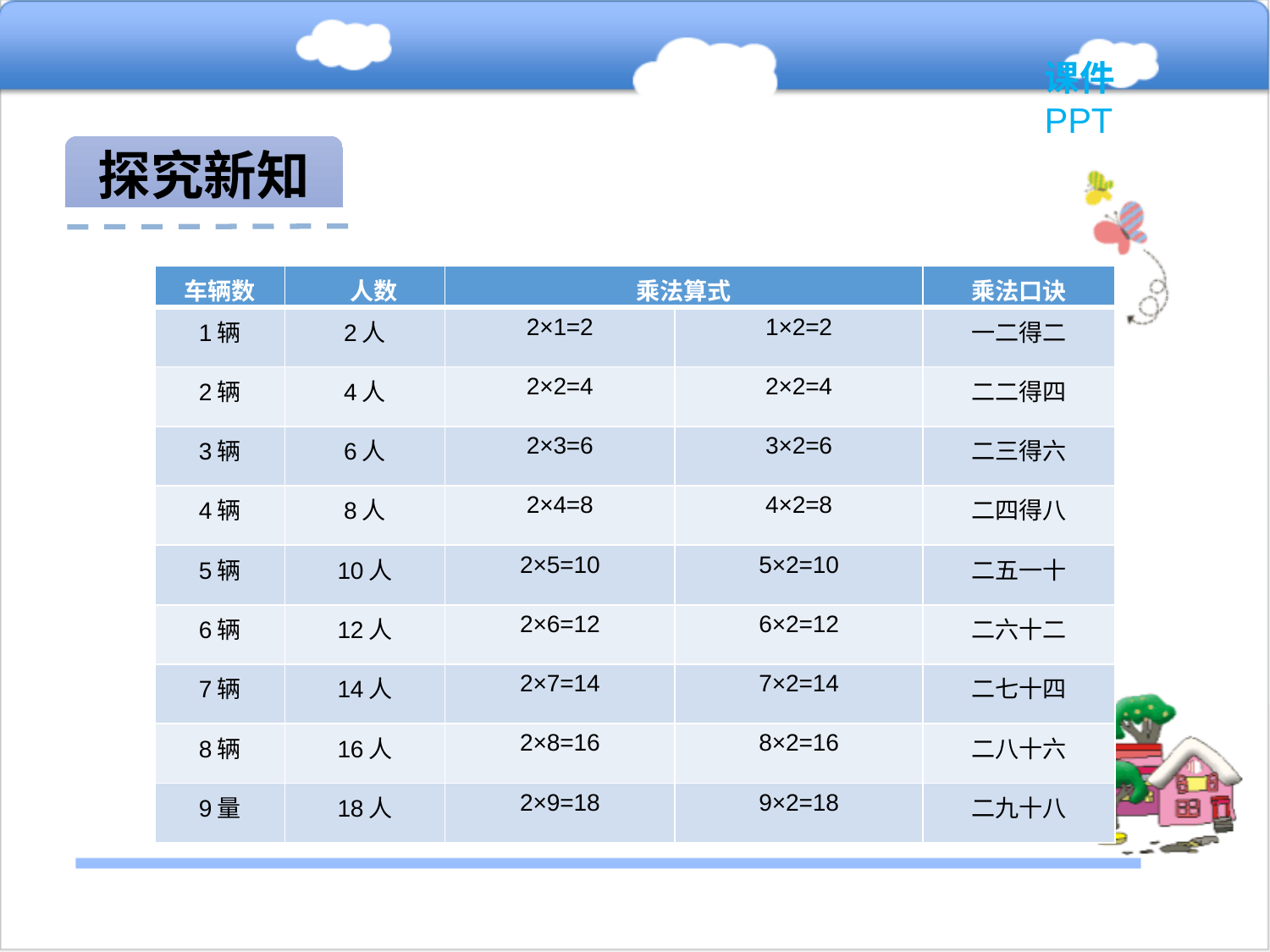

课件PPT
探究新知

| 车辆数 | 人数 | 乘法算式 |  | 乘法口诀 |
| --- | --- | --- | --- | --- |
| 1辆 | 2人 | 2×1=2 | 1×2=2 | 一二得二 |
| 2辆 | 4人 | 2×2=4 | 2×2=4 | 二二得四 |
| 3辆 | 6人 | 2×3=6 | 3×2=6 | 二三得六 |
| 4辆 | 8人 | 2×4=8 | 4×2=8 | 二四得八 |
| 5辆 | 10人 | 2×5=10 | 5×2=10 | 二五一十 |
| 6辆 | 12人 | 2×6=12 | 6×2=12 | 二六十二 |
| 7辆 | 14人 | 2×7=14 | 7×2=14 | 二七十四 |
| 8辆 | 16人 | 2×8=16 | 8×2=16 | 二八十六 |
| 9量 | 18人 | 2×9=18 | 9×2=18 | 二九十八 |